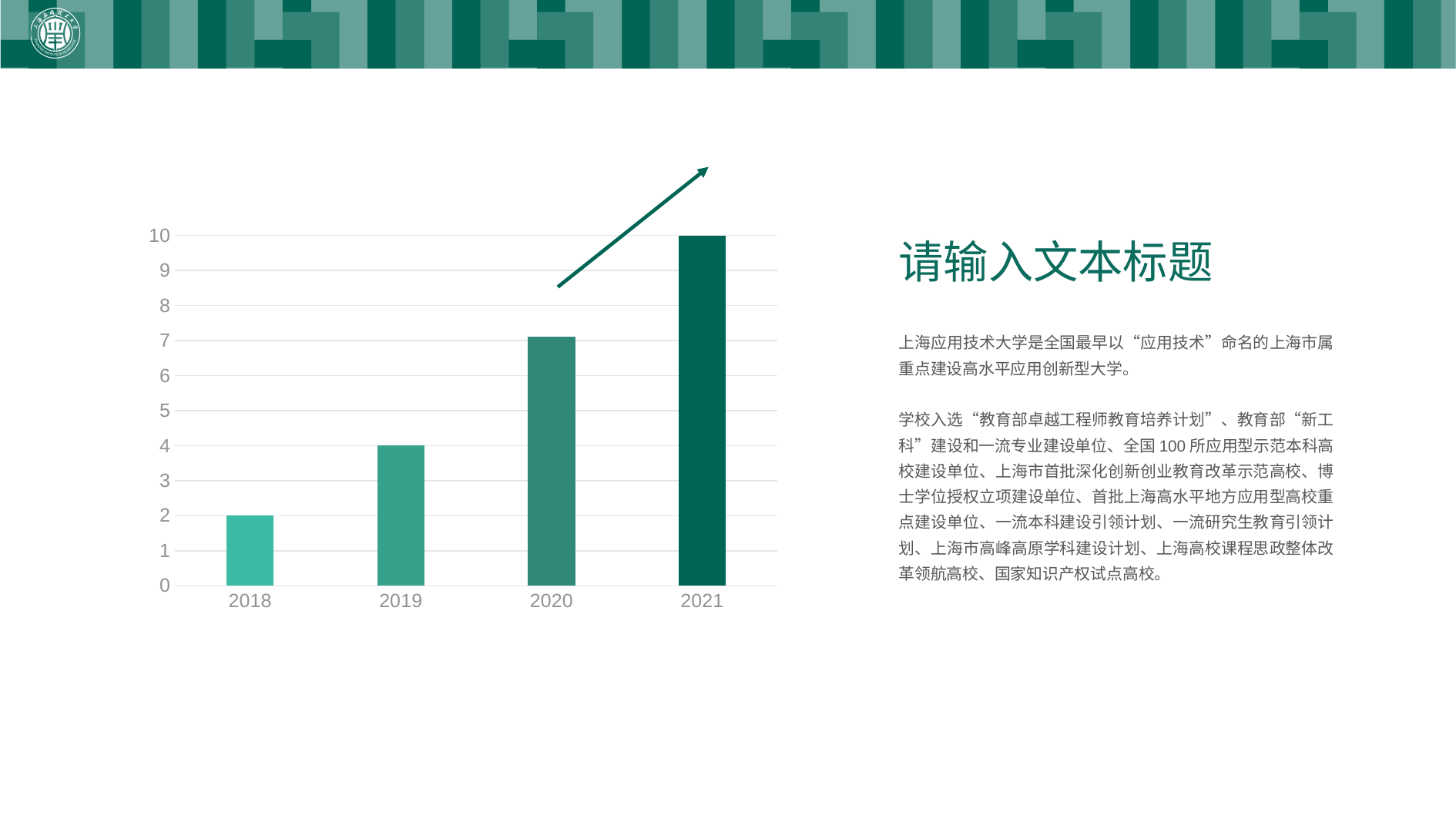

### Chart

| Category | 系列 1 |
|---|---|
| 2018 | 2.0 |
| 2019 | 4.0 |
| 2020 | 7.1 |
| 2021 | 10.0 |
请输入文本标题
上海应用技术大学是全国最早以“应用技术”命名的上海市属重点建设高水平应用创新型大学。

学校入选“教育部卓越工程师教育培养计划”、教育部“新工科”建设和一流专业建设单位、全国100所应用型示范本科高校建设单位、上海市首批深化创新创业教育改革示范高校、博士学位授权立项建设单位、首批上海高水平地方应用型高校重点建设单位、一流本科建设引领计划、一流研究生教育引领计划、上海市高峰高原学科建设计划、上海高校课程思政整体改革领航高校、国家知识产权试点高校。